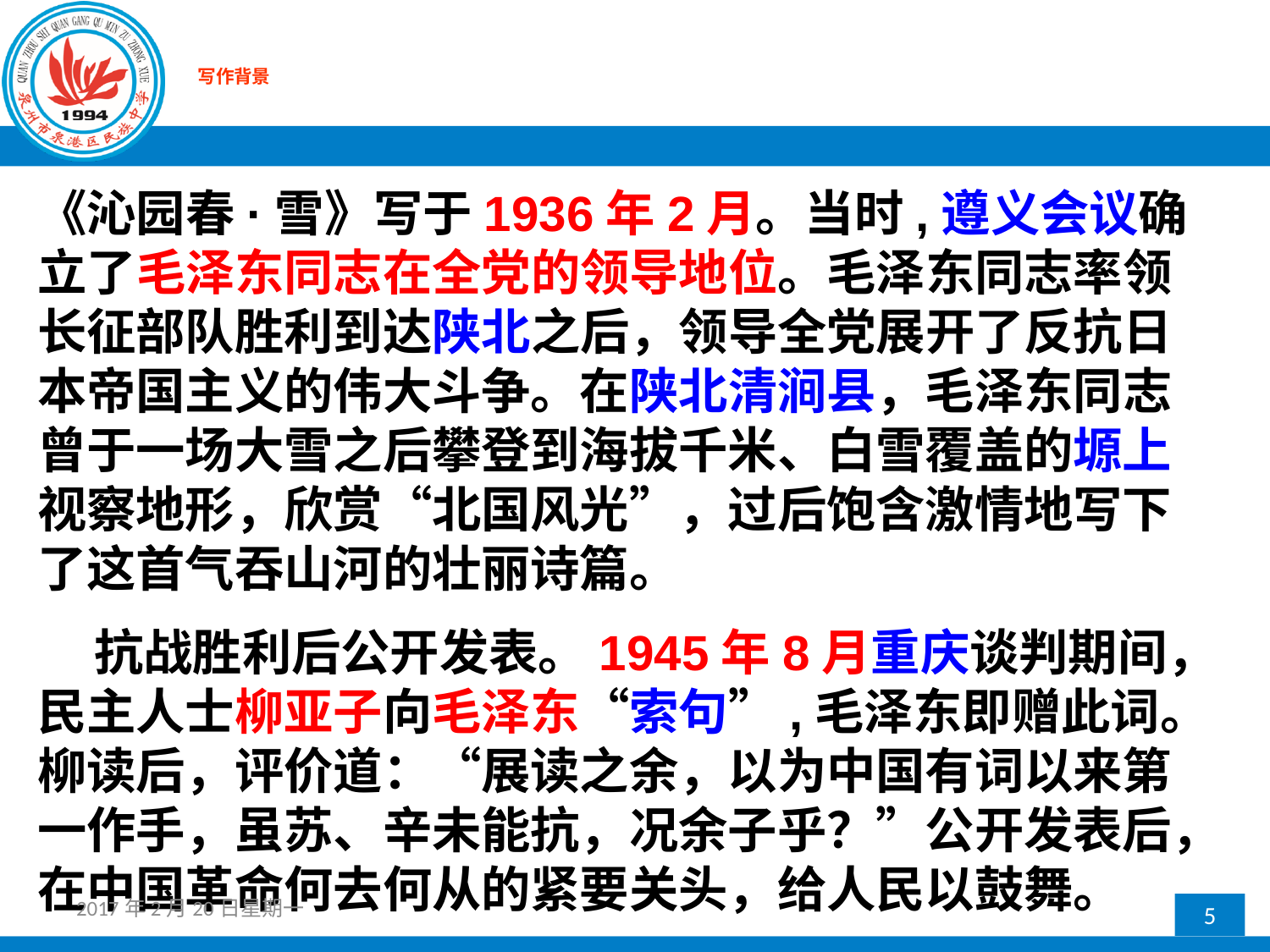

# 写作背景
《沁园春·雪》写于1936年2月。当时,遵义会议确立了毛泽东同志在全党的领导地位。毛泽东同志率领长征部队胜利到达陕北之后，领导全党展开了反抗日本帝国主义的伟大斗争。在陕北清涧县，毛泽东同志曾于一场大雪之后攀登到海拔千米、白雪覆盖的塬上视察地形，欣赏“北国风光”，过后饱含激情地写下了这首气吞山河的壮丽诗篇。
    抗战胜利后公开发表。1945年8月重庆谈判期间，民主人士柳亚子向毛泽东“索句”,毛泽东即赠此词。柳读后，评价道：“展读之余，以为中国有词以来第一作手，虽苏、辛未能抗，况余子乎？”公开发表后，在中国革命何去何从的紧要关头，给人民以鼓舞。

2017年2月20日星期一